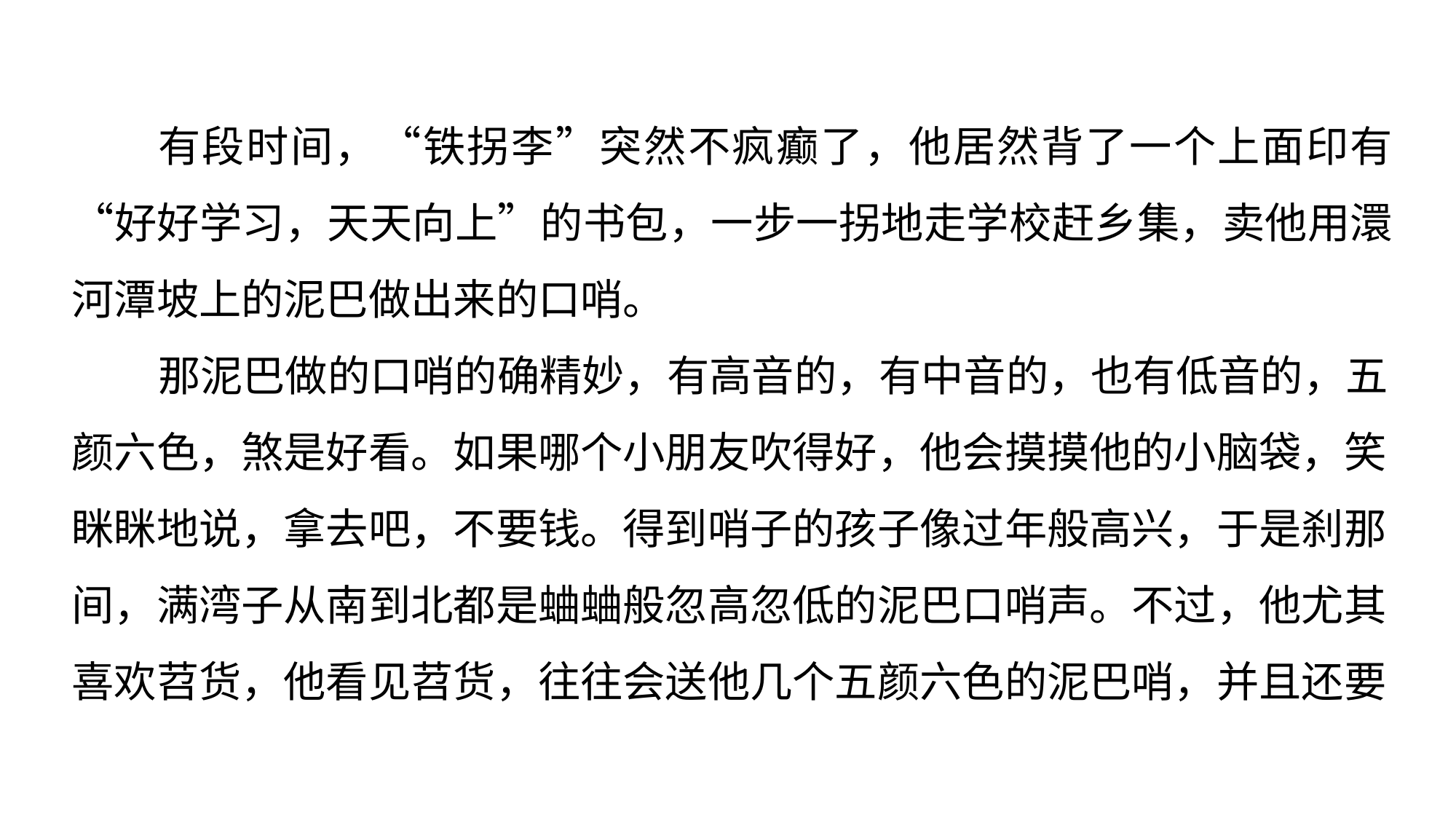

有段时间，“铁拐李”突然不疯癫了，他居然背了一个上面印有“好好学习，天天向上”的书包，一步一拐地走学校赶乡集，卖他用澴河潭坡上的泥巴做出来的口哨。
那泥巴做的口哨的确精妙，有高音的，有中音的，也有低音的，五颜六色，煞是好看。如果哪个小朋友吹得好，他会摸摸他的小脑袋，笑眯眯地说，拿去吧，不要钱。得到哨子的孩子像过年般高兴，于是刹那间，满湾子从南到北都是蛐蛐般忽高忽低的泥巴口哨声。不过，他尤其喜欢苕货，他看见苕货，往往会送他几个五颜六色的泥巴哨，并且还要